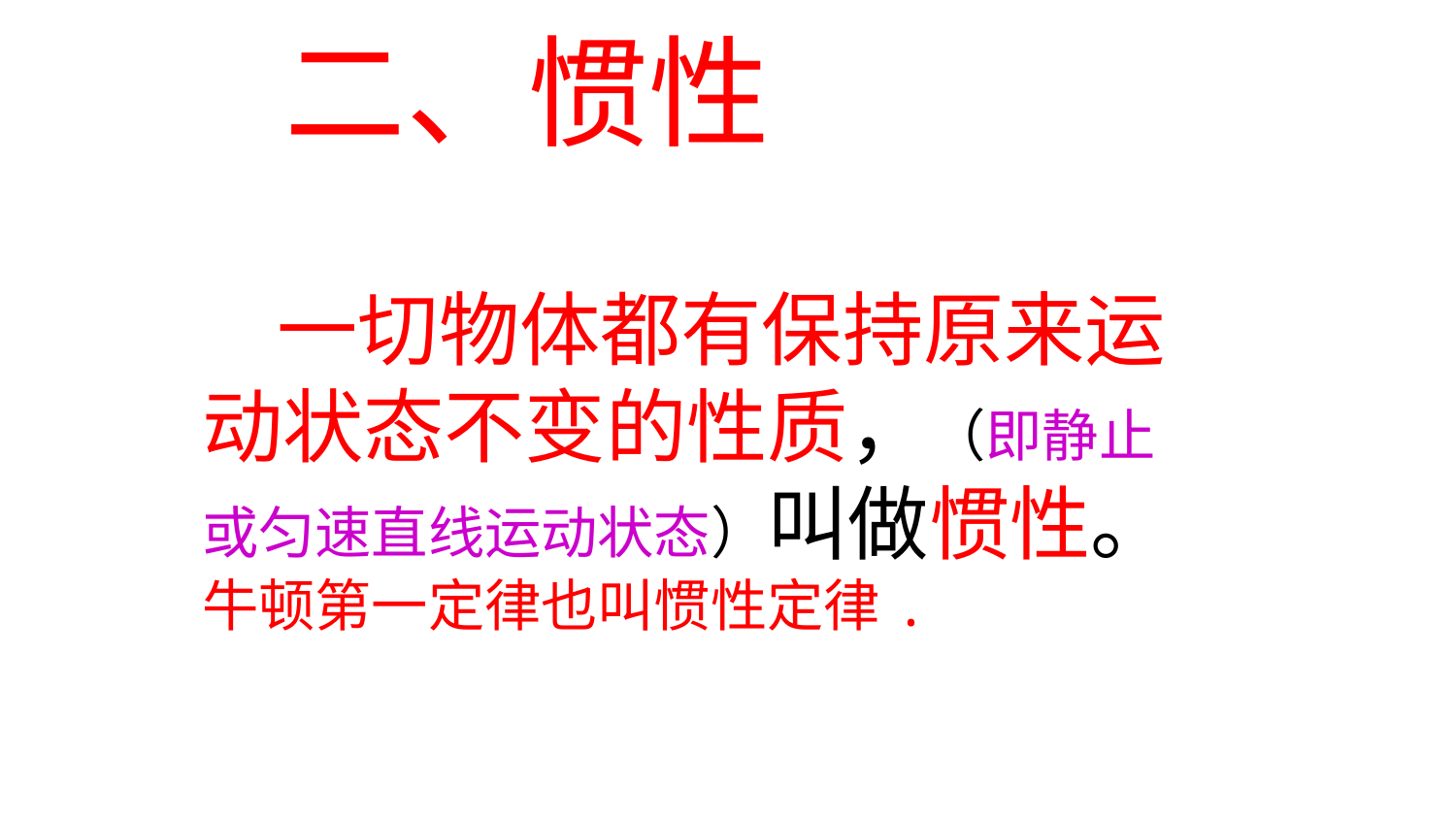

二、惯性
    一切物体都有保持原来运动状态不变的性质，（即静止或匀速直线运动状态）叫做惯性。牛顿第一定律也叫惯性定律.